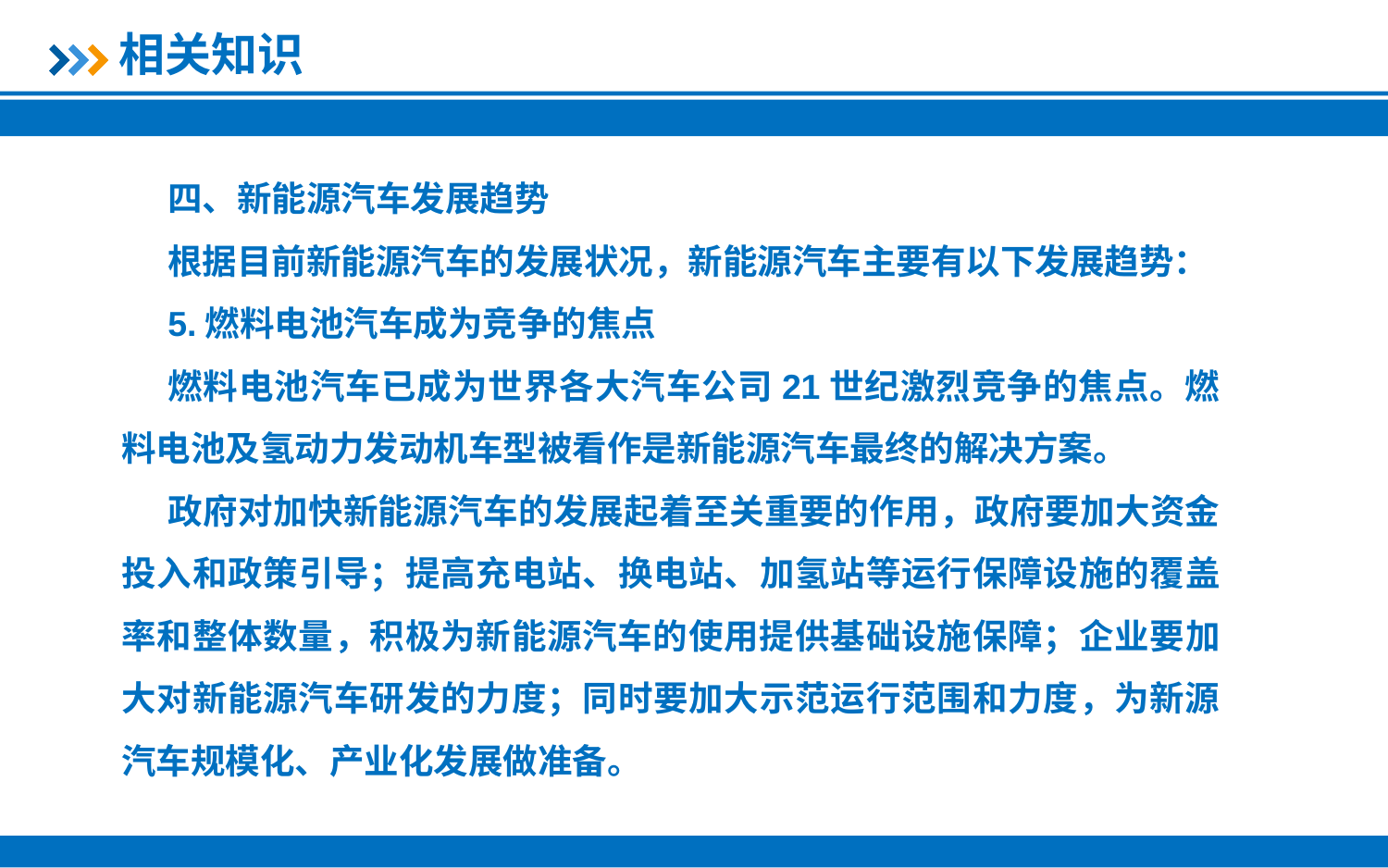

相关知识
四、新能源汽车发展趋势
根据目前新能源汽车的发展状况，新能源汽车主要有以下发展趋势：
5.燃料电池汽车成为竞争的焦点
燃料电池汽车已成为世界各大汽车公司21世纪激烈竞争的焦点。燃料电池及氢动力发动机车型被看作是新能源汽车最终的解决方案。
政府对加快新能源汽车的发展起着至关重要的作用，政府要加大资金投入和政策引导；提高充电站、换电站、加氢站等运行保障设施的覆盖率和整体数量，积极为新能源汽车的使用提供基础设施保障；企业要加大对新能源汽车研发的力度；同时要加大示范运行范围和力度，为新源汽车规模化、产业化发展做准备。